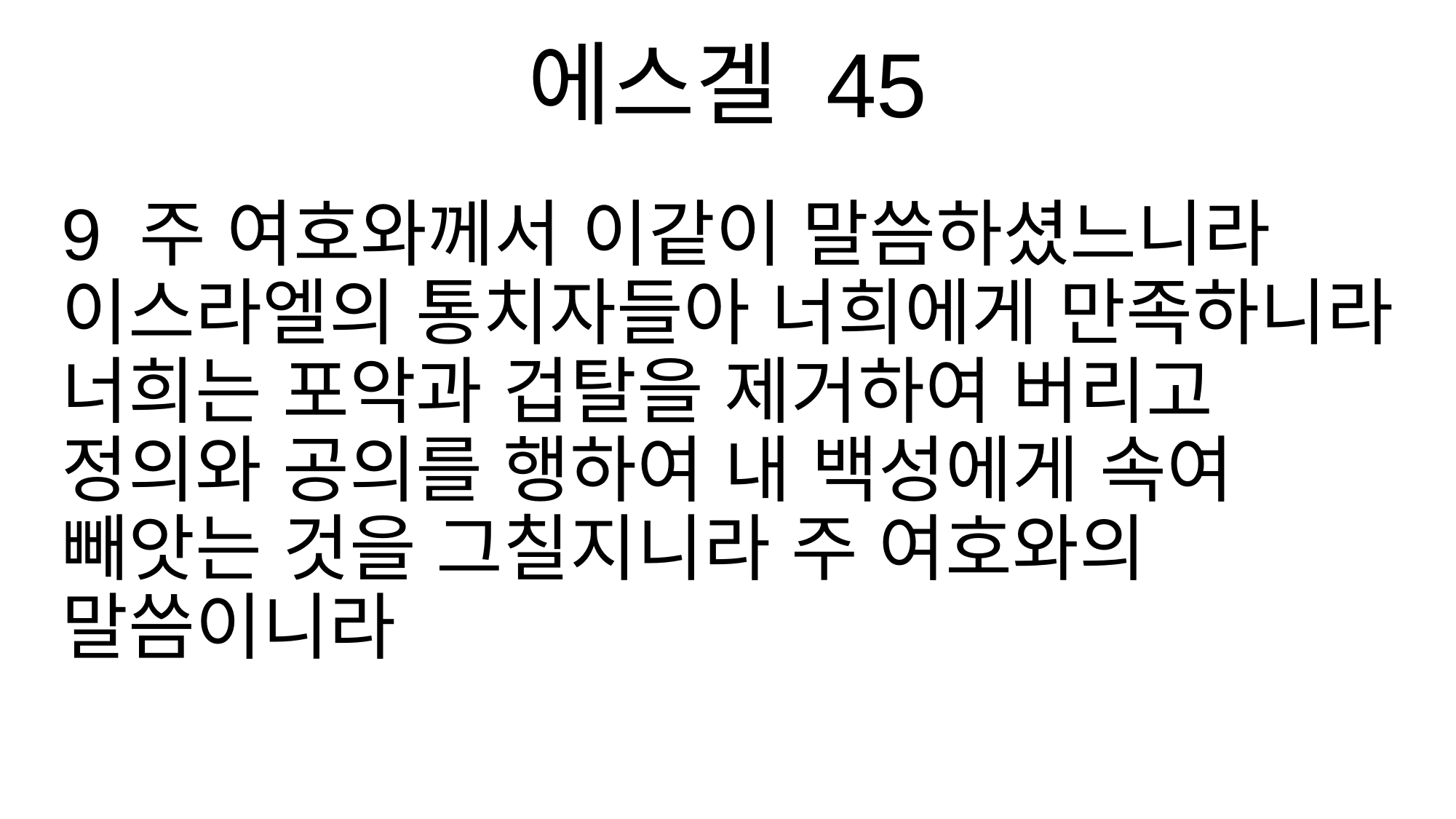

에스겔 45
9 주 여호와께서 이같이 말씀하셨느니라 이스라엘의 통치자들아 너희에게 만족하니라 너희는 포악과 겁탈을 제거하여 버리고 정의와 공의를 행하여 내 백성에게 속여 빼앗는 것을 그칠지니라 주 여호와의 말씀이니라